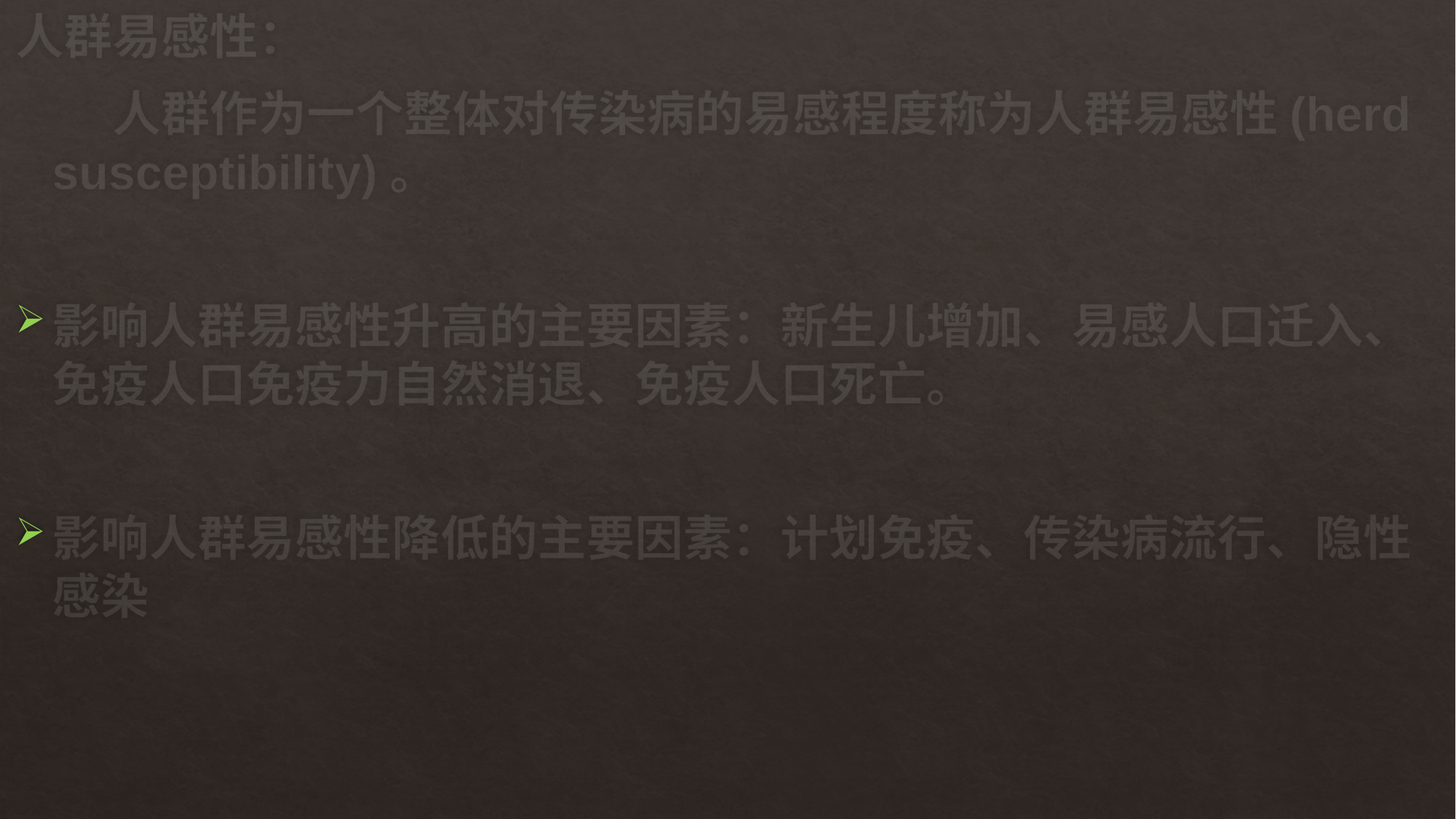

人群易感性：
　　人群作为一个整体对传染病的易感程度称为人群易感性(herd susceptibility)。

影响人群易感性升高的主要因素：新生儿增加、易感人口迁入、免疫人口免疫力自然消退、免疫人口死亡。

影响人群易感性降低的主要因素：计划免疫、传染病流行、隐性感染